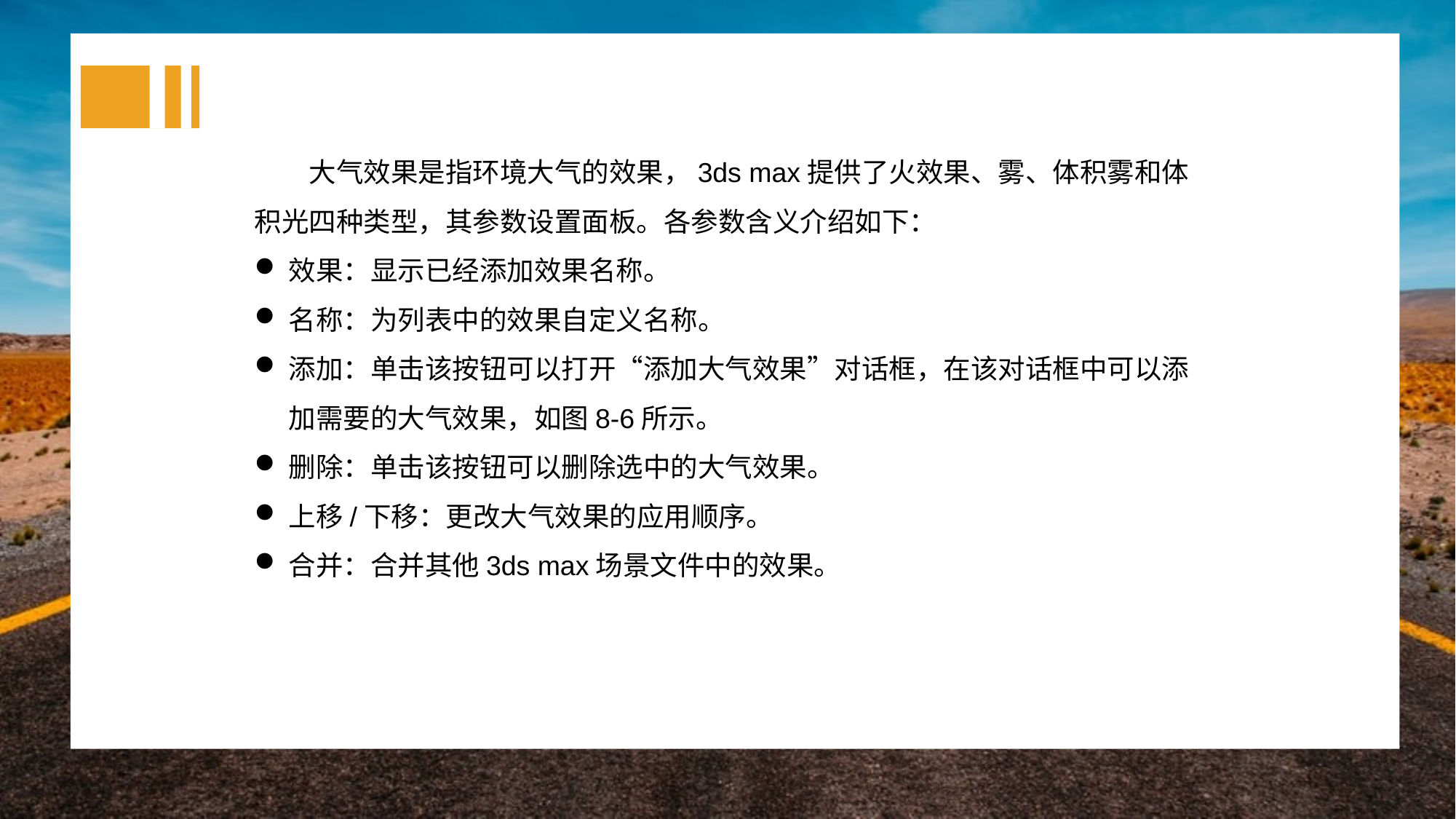

大气效果是指环境大气的效果，3ds max提供了火效果、雾、体积雾和体积光四种类型，其参数设置面板。各参数含义介绍如下：
效果：显示已经添加效果名称。
名称：为列表中的效果自定义名称。
添加：单击该按钮可以打开“添加大气效果”对话框，在该对话框中可以添加需要的大气效果，如图8-6所示。
删除：单击该按钮可以删除选中的大气效果。
上移/下移：更改大气效果的应用顺序。
合并：合并其他3ds max场景文件中的效果。